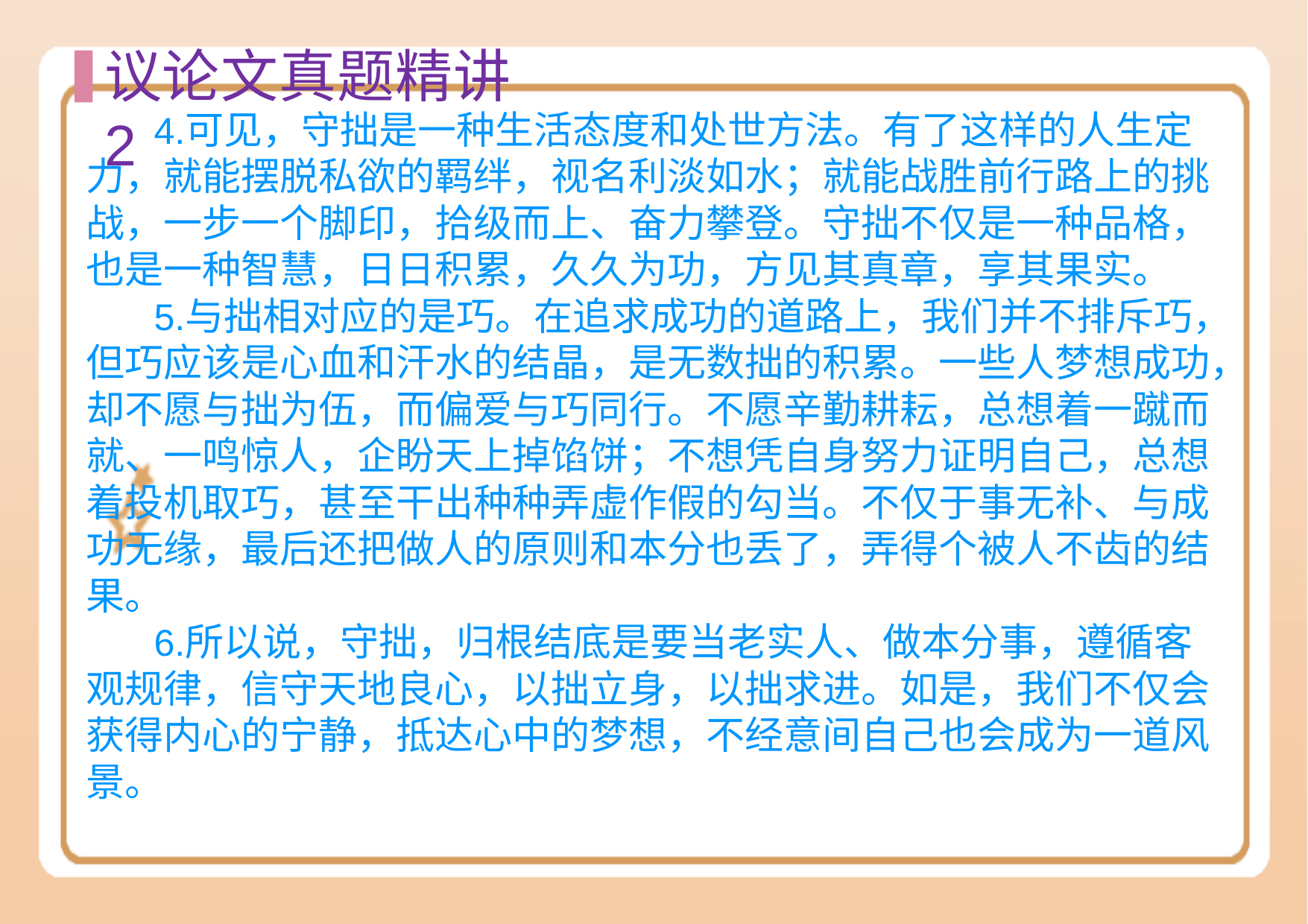

# 议论⽂真题精讲2

可见，守拙是一种生活态度和处世方法。有了这样的人生定 力，就能摆脱私欲的羁绊，视名利淡如水；就能战胜前行路上的挑 战，一步一个脚印，拾级而上、奋力攀登。守拙不仅是一种品格， 也是一种智慧，日日积累，久久为功，方见其真章，享其果实。
与拙相对应的是巧。在追求成功的道路上，我们并不排斥巧，  但巧应该是心血和汗水的结晶，是无数拙的积累。一些人梦想成功， 却不愿与拙为伍，而偏爱与巧同行。不愿辛勤耕耘，总想着一蹴而 就、一鸣惊人，企盼天上掉馅饼；不想凭自身努力证明自己，总想 着投机取巧，甚至干出种种弄虚作假的勾当。不仅于事无补、与成 功无缘，最后还把做人的原则和本分也丢了，弄得个被人不齿的结 果。
所以说，守拙，归根结底是要当老实人、做本分事，遵循客 观规律，信守天地良心，以拙立身，以拙求进。如是，我们不仅会 获得内心的宁静，抵达心中的梦想，不经意间自己也会成为一道风 景。